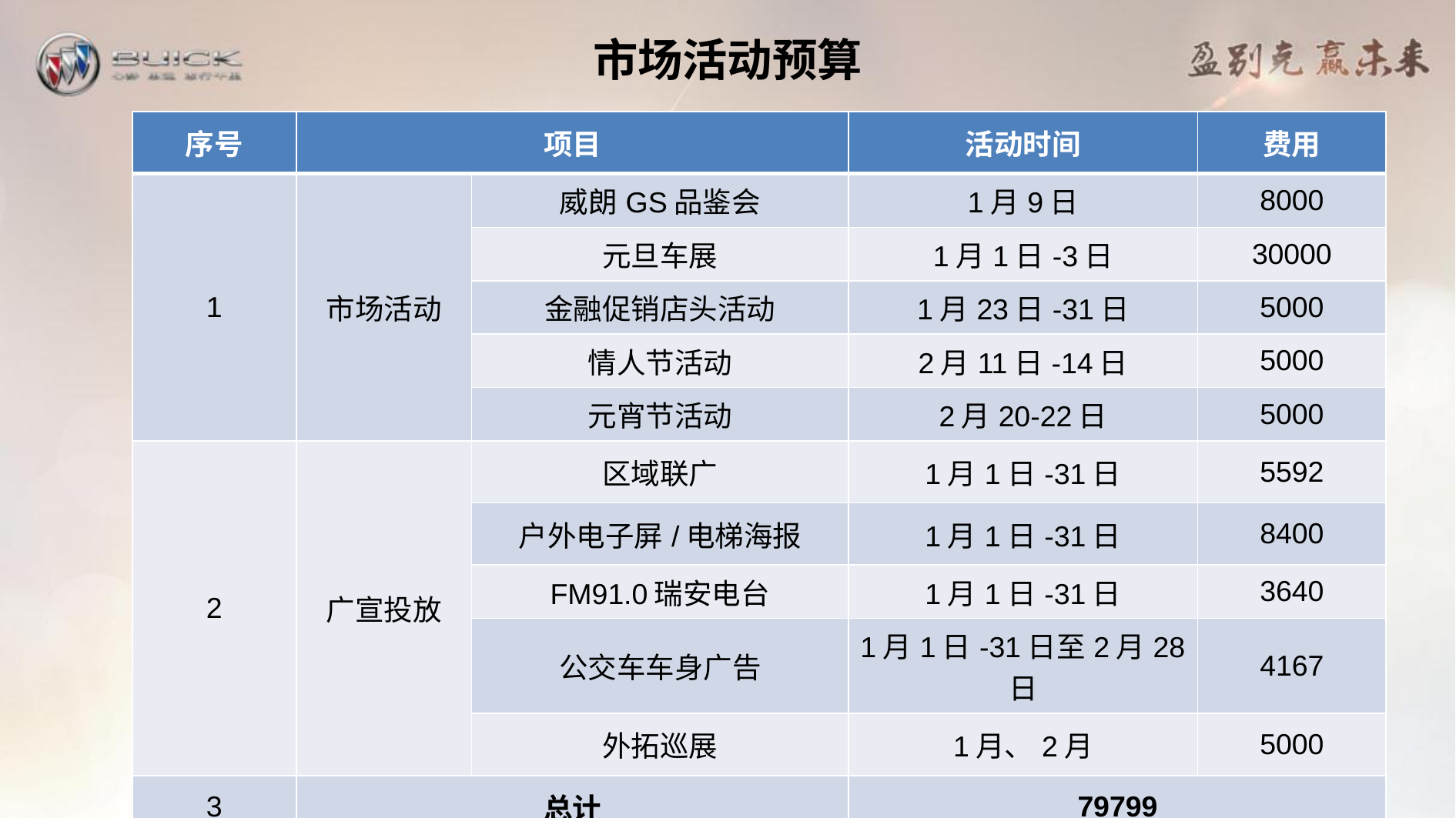

# 市场活动预算
| 序号 | 项目 |  | 活动时间 | 费用 |
| --- | --- | --- | --- | --- |
| 1 | 市场活动 | 威朗GS品鉴会 | 1月9日 | 8000 |
|  |  | 元旦车展 | 1月1日-3日 | 30000 |
|  |  | 金融促销店头活动 | 1月23日-31日 | 5000 |
|  |  | 情人节活动 | 2月11日-14日 | 5000 |
|  |  | 元宵节活动 | 2月20-22日 | 5000 |
| 2 | 广宣投放 | 区域联广 | 1月1日-31日 | 5592 |
|  |  | 户外电子屏/电梯海报 | 1月1日-31日 | 8400 |
|  |  | FM91.0瑞安电台 | 1月1日-31日 | 3640 |
|  |  | 公交车车身广告 | 1月1日-31日至2月28日 | 4167 |
|  |  | 外拓巡展 | 1月、2月 | 5000 |
| 3 | 总计 |  | 79799 |  |